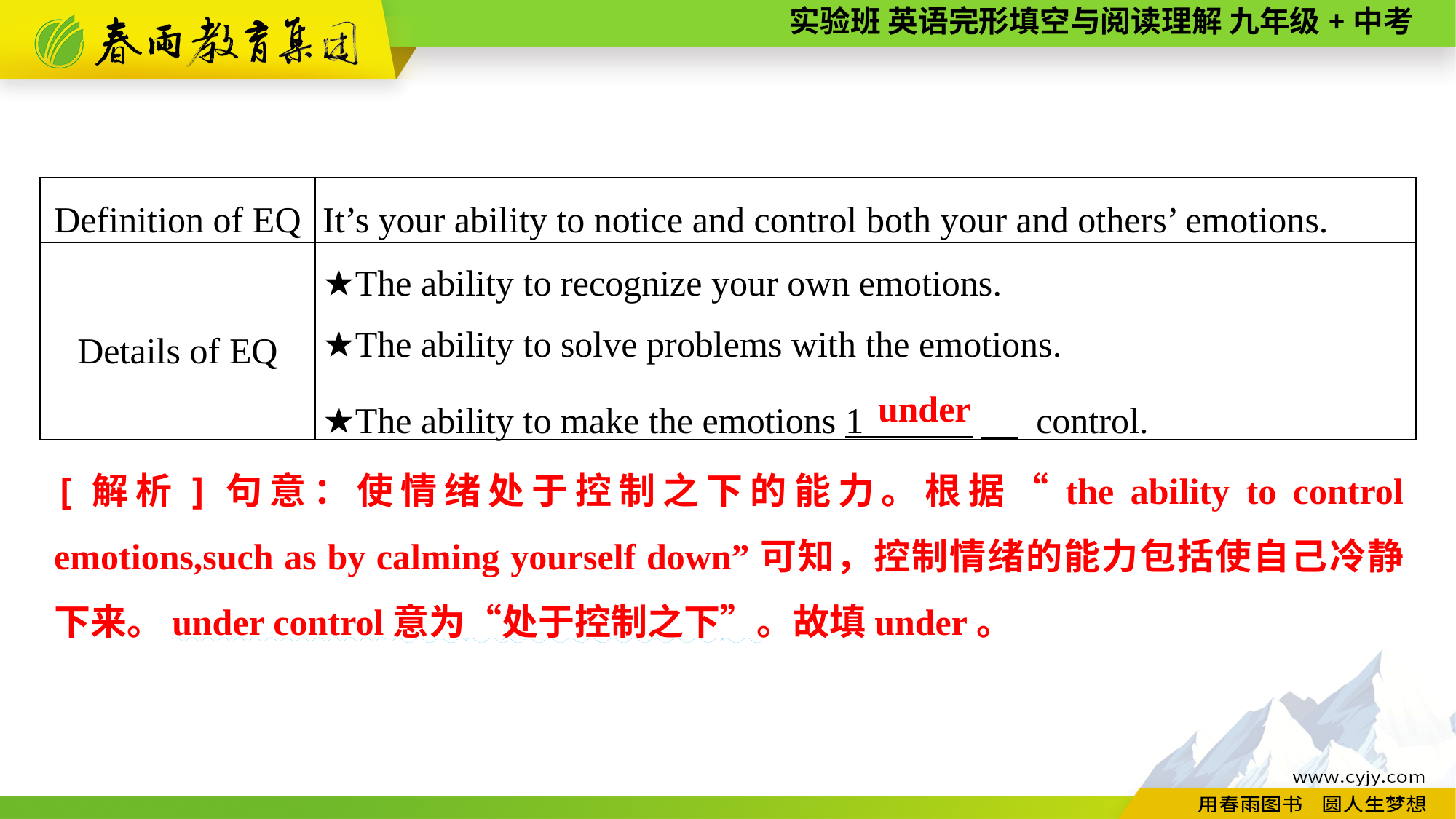

| Definition of EQ | It’s your ability to notice and control both your and others’ emotions. |
| --- | --- |
| Details of EQ | ★The ability to recognize your own emotions. ★The ability to solve problems with the emotions. ★The ability to make the emotions 1 　 control. |
under
[解析]句意：使情绪处于控制之下的能力。根据“the ability to control emotions,such as by calming yourself down”可知，控制情绪的能力包括使自己冷静下来。under control意为“处于控制之下”。故填under。